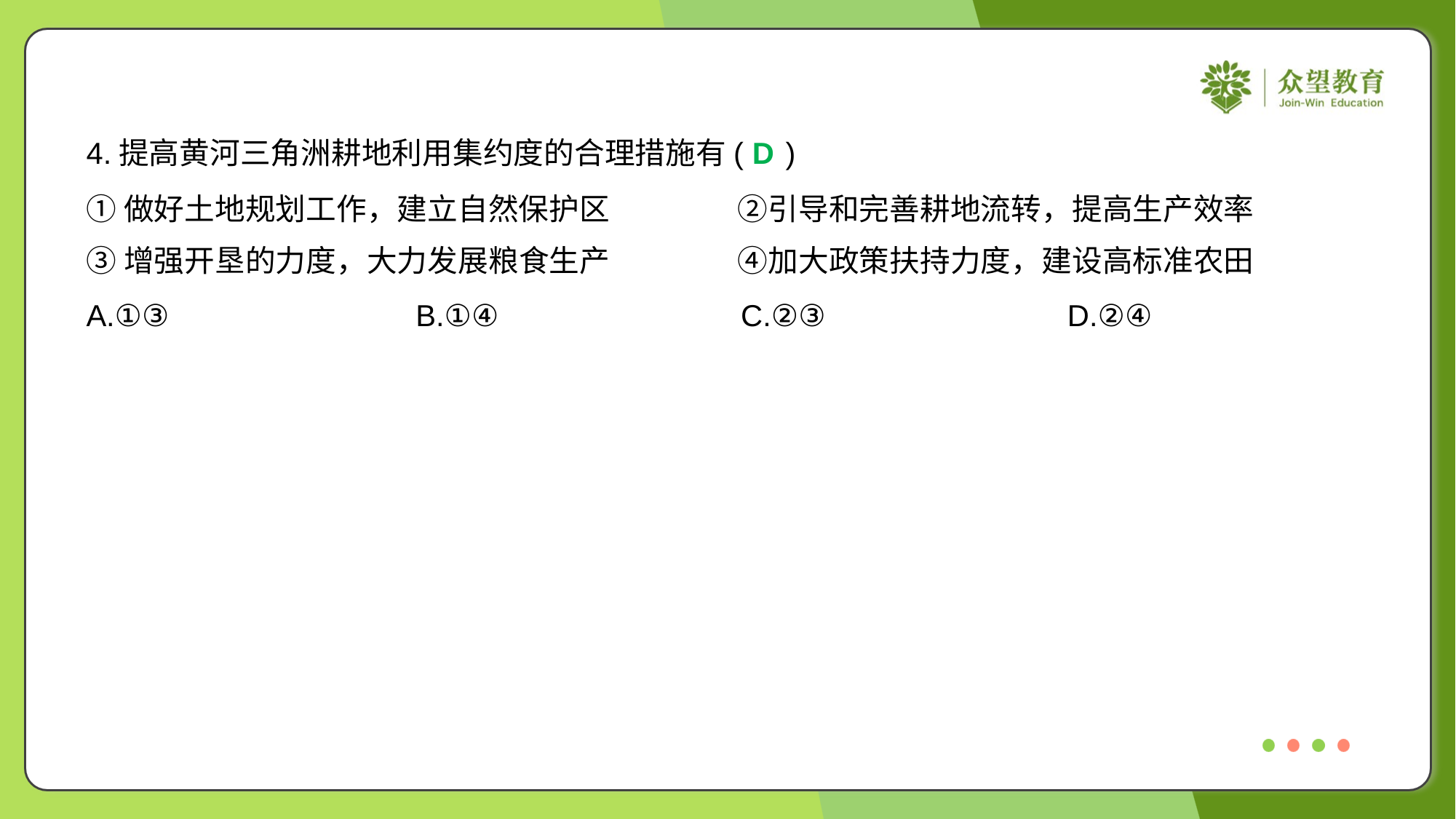

4.提高黄河三角洲耕地利用集约度的合理措施有(     )
D
①做好土地规划工作，建立自然保护区	②引导和完善耕地流转，提高生产效率
③增强开垦的力度，大力发展粮食生产	④加大政策扶持力度，建设高标准农田
A.①③	B.①④	C.②③	D.②④